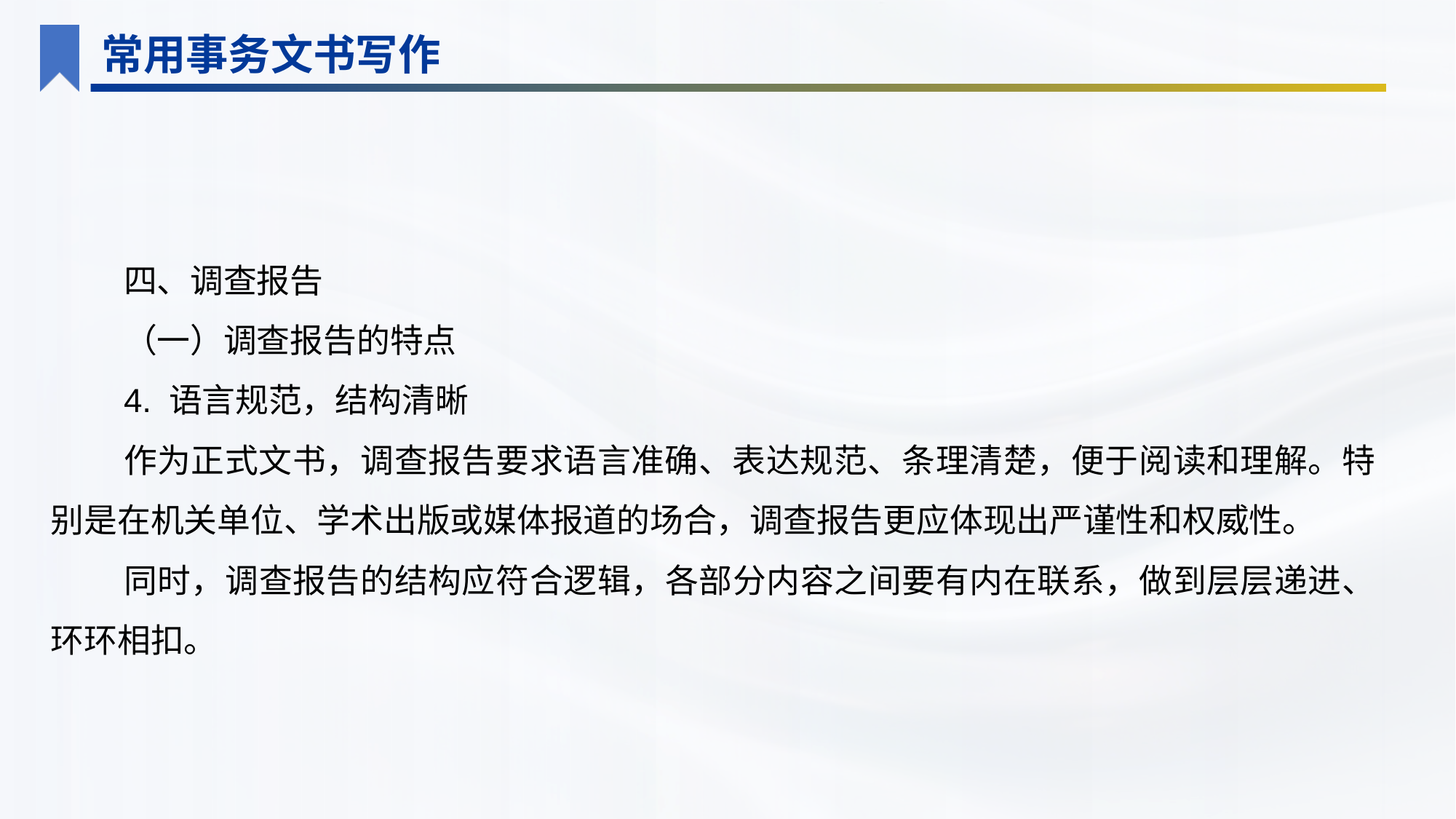

常用事务文书写作
四、调查报告
（一）调查报告的特点
4. 语言规范，结构清晰
作为正式文书，调查报告要求语言准确、表达规范、条理清楚，便于阅读和理解。特别是在机关单位、学术出版或媒体报道的场合，调查报告更应体现出严谨性和权威性。
同时，调查报告的结构应符合逻辑，各部分内容之间要有内在联系，做到层层递进、环环相扣。